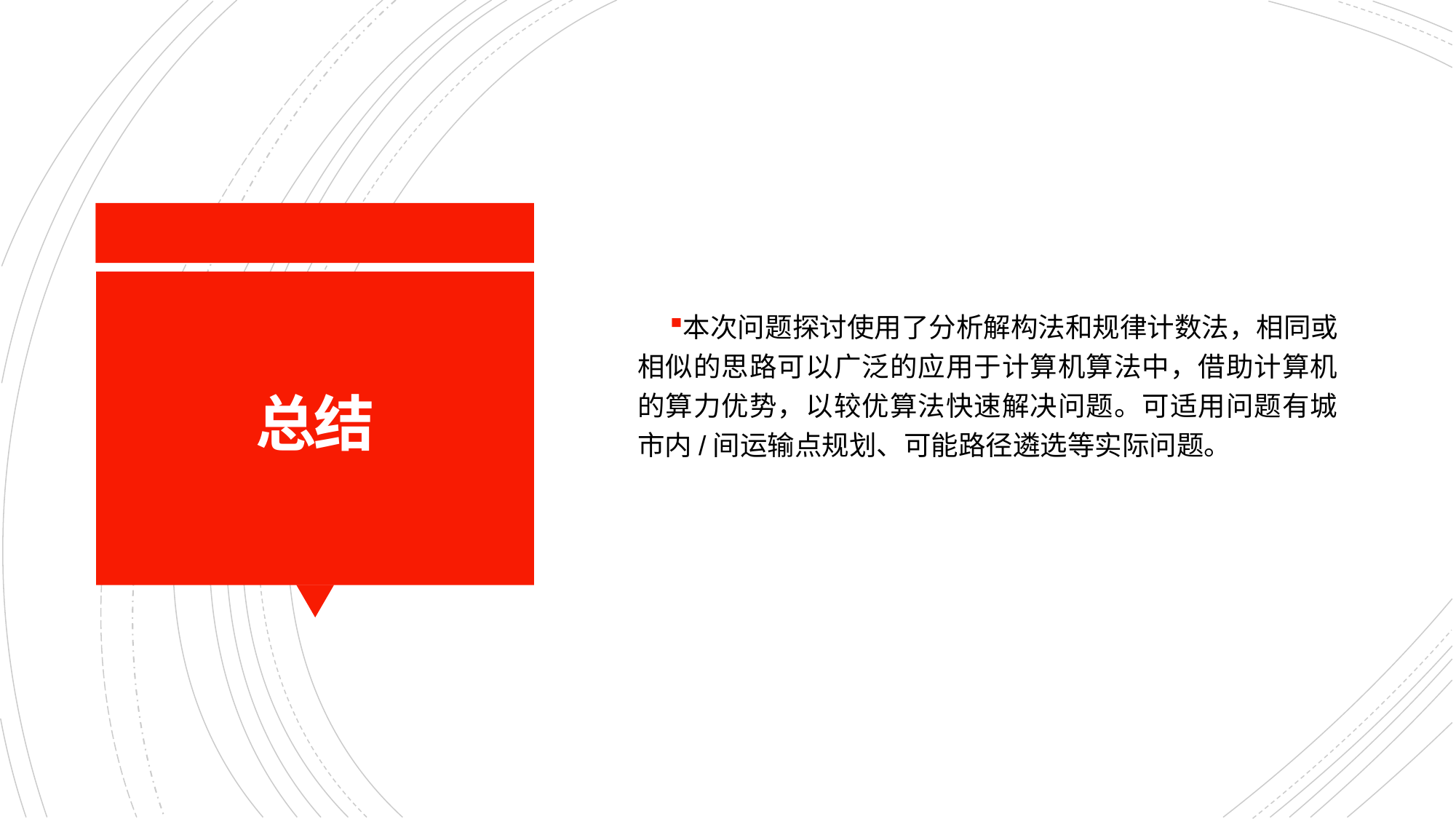

# 总结
本次问题探讨使用了分析解构法和规律计数法，相同或相似的思路可以广泛的应用于计算机算法中，借助计算机的算力优势，以较优算法快速解决问题。可适用问题有城市内/间运输点规划、可能路径遴选等实际问题。